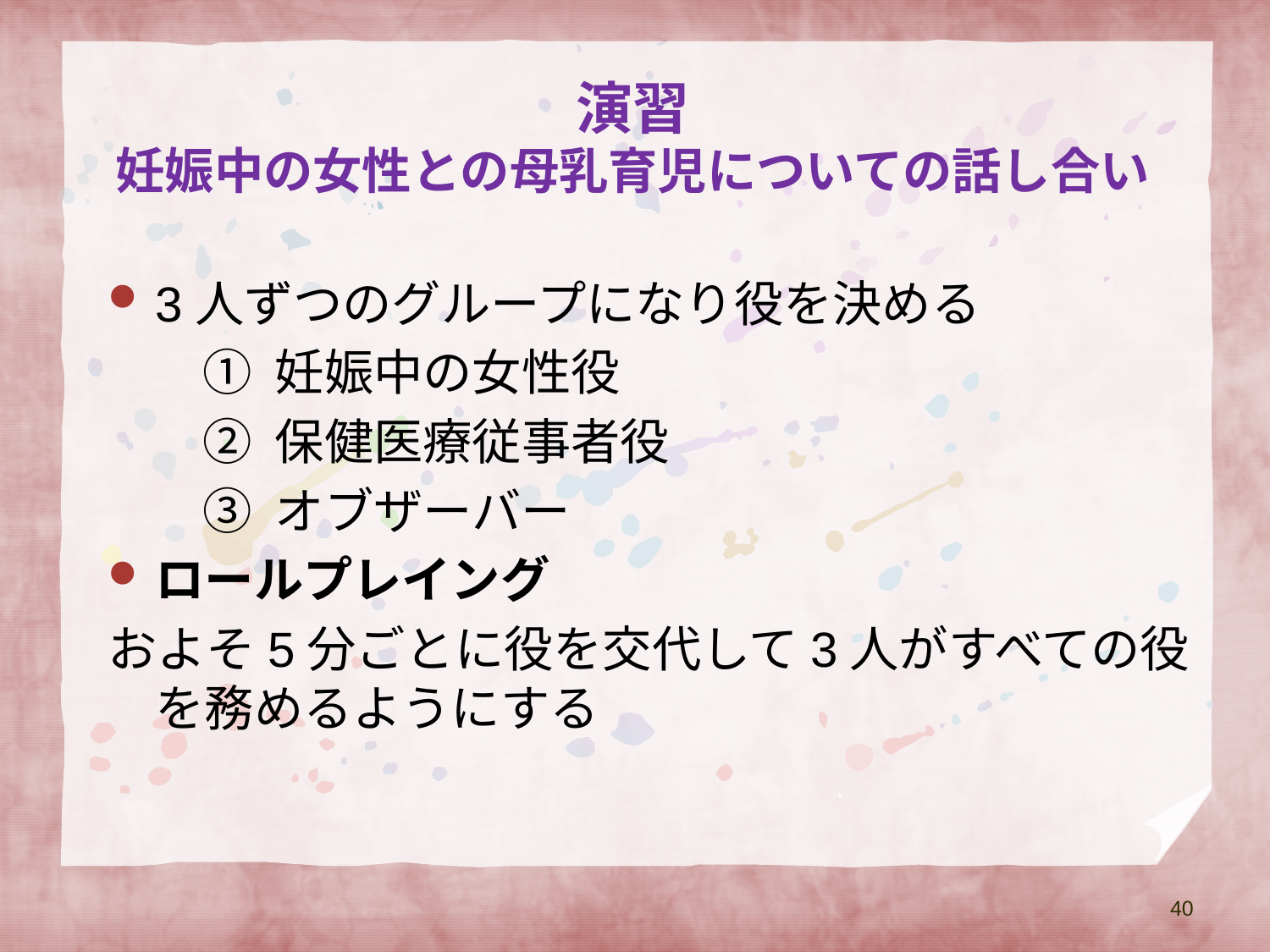

# 演習 妊娠中の女性との母乳育児についての話し合い
3人ずつのグループになり役を決める
① 妊娠中の女性役
② 保健医療従事者役
③ オブザーバー
ロールプレイング
およそ5分ごとに役を交代して3人がすべての役を務めるようにする
40